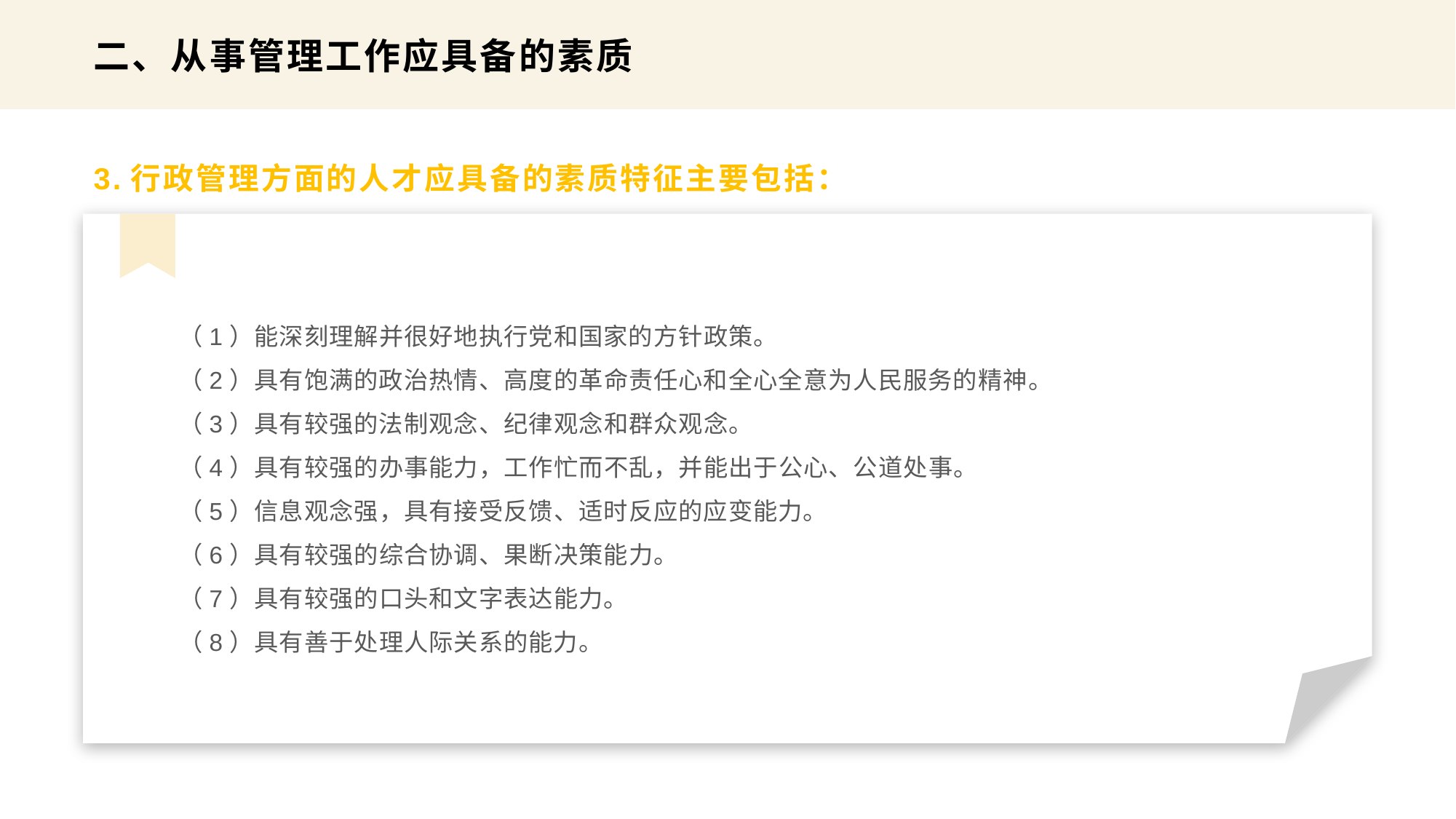

二、从事管理工作应具备的素质
3.行政管理方面的人才应具备的素质特征主要包括：

（1）能深刻理解并很好地执行党和国家的方针政策。
（2）具有饱满的政治热情、高度的革命责任心和全心全意为人民服务的精神。
（3）具有较强的法制观念、纪律观念和群众观念。
（4）具有较强的办事能力，工作忙而不乱，并能出于公心、公道处事。
（5）信息观念强，具有接受反馈、适时反应的应变能力。
（6）具有较强的综合协调、果断决策能力。
（7）具有较强的口头和文字表达能力。
（8）具有善于处理人际关系的能力。